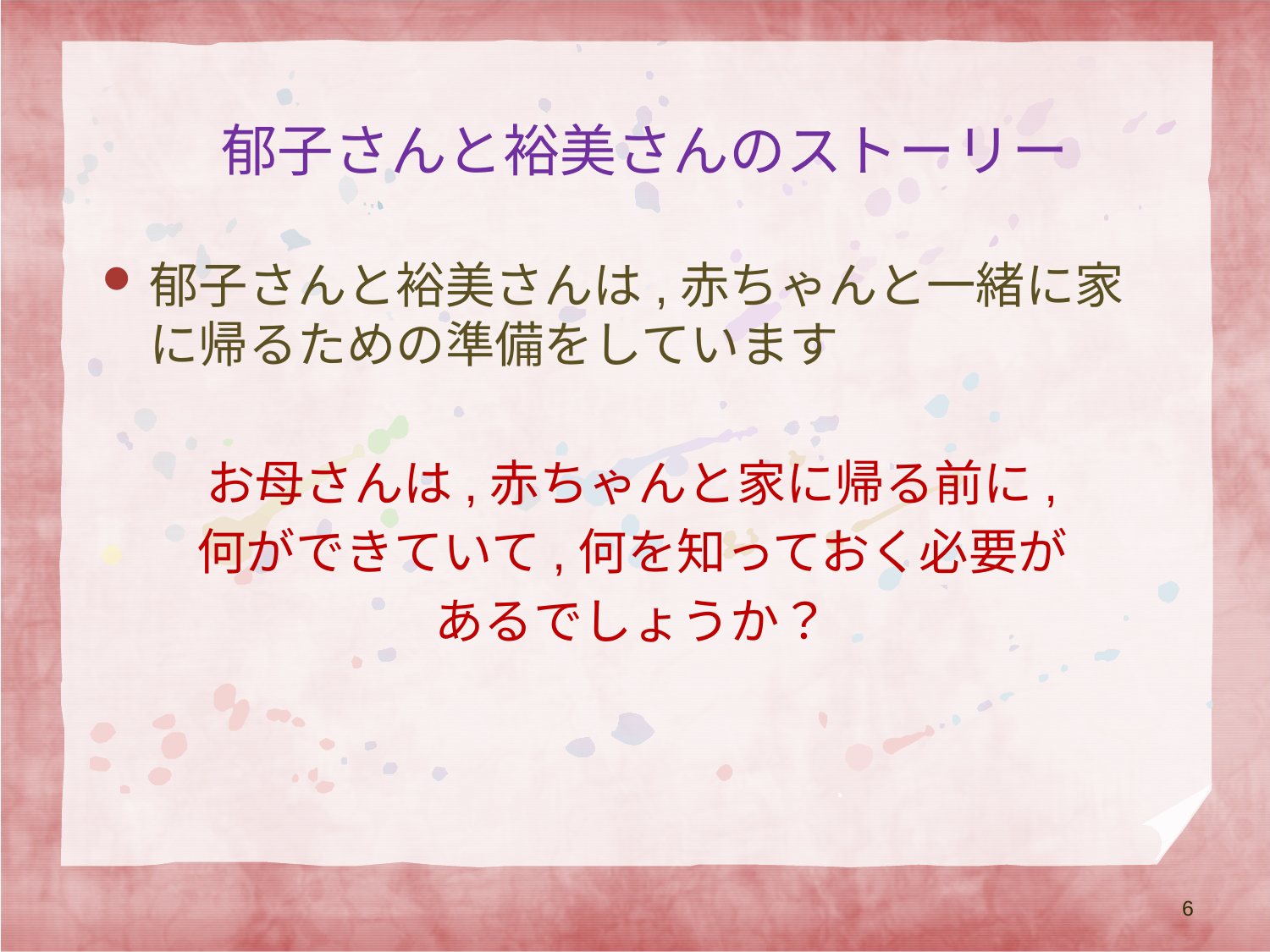

# 郁子さんと裕美さんのストーリー
郁子さんと裕美さんは,赤ちゃんと一緒に家に帰るための準備をしています

お母さんは,赤ちゃんと家に帰る前に,
何ができていて,何を知っておく必要が
あるでしょうか？
6